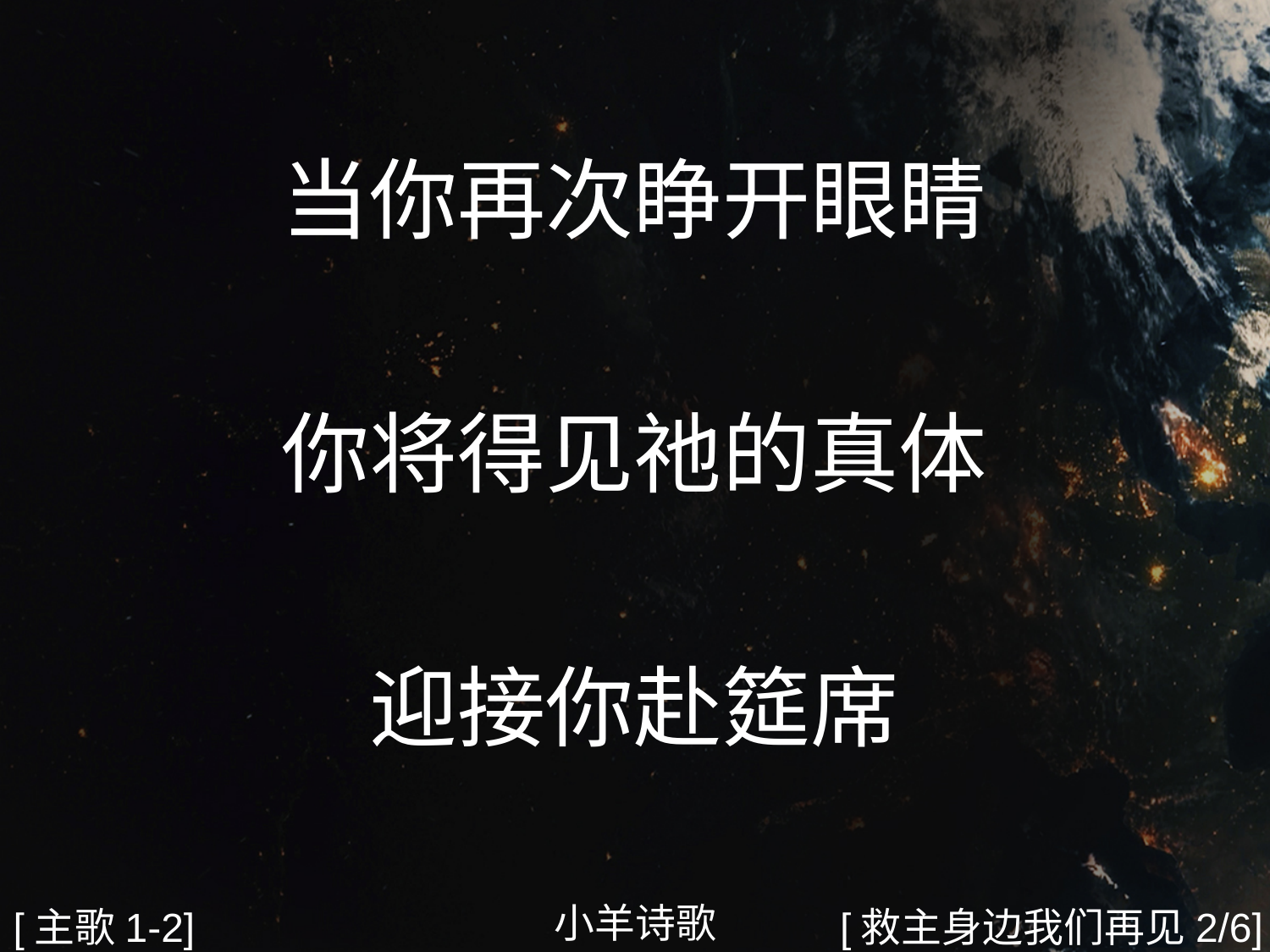

当你再次睁开眼睛

你将得见祂的真体

迎接你赴筵席
#

小羊诗歌
[主歌1-2]
[救主身边我们再见2/6]